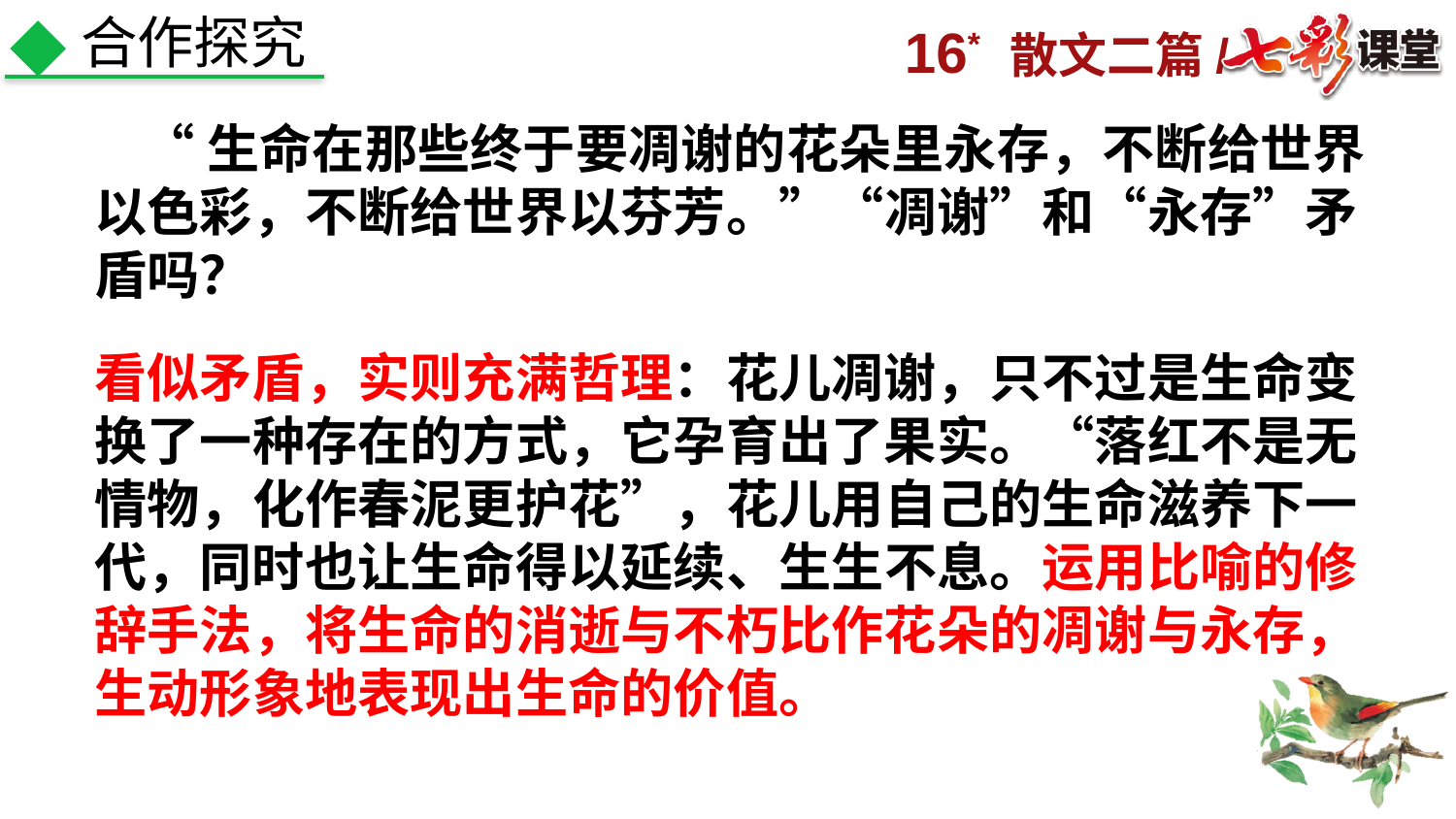

合作探究

    “生命在那些终于要凋谢的花朵里永存，不断给世界以色彩，不断给世界以芬芳。”“凋谢”和“永存”矛盾吗？
看似矛盾，实则充满哲理：花儿凋谢，只不过是生命变换了一种存在的方式，它孕育出了果实。“落红不是无情物，化作春泥更护花”，花儿用自己的生命滋养下一代，同时也让生命得以延续、生生不息。运用比喻的修辞手法，将生命的消逝与不朽比作花朵的凋谢与永存，生动形象地表现出生命的价值。